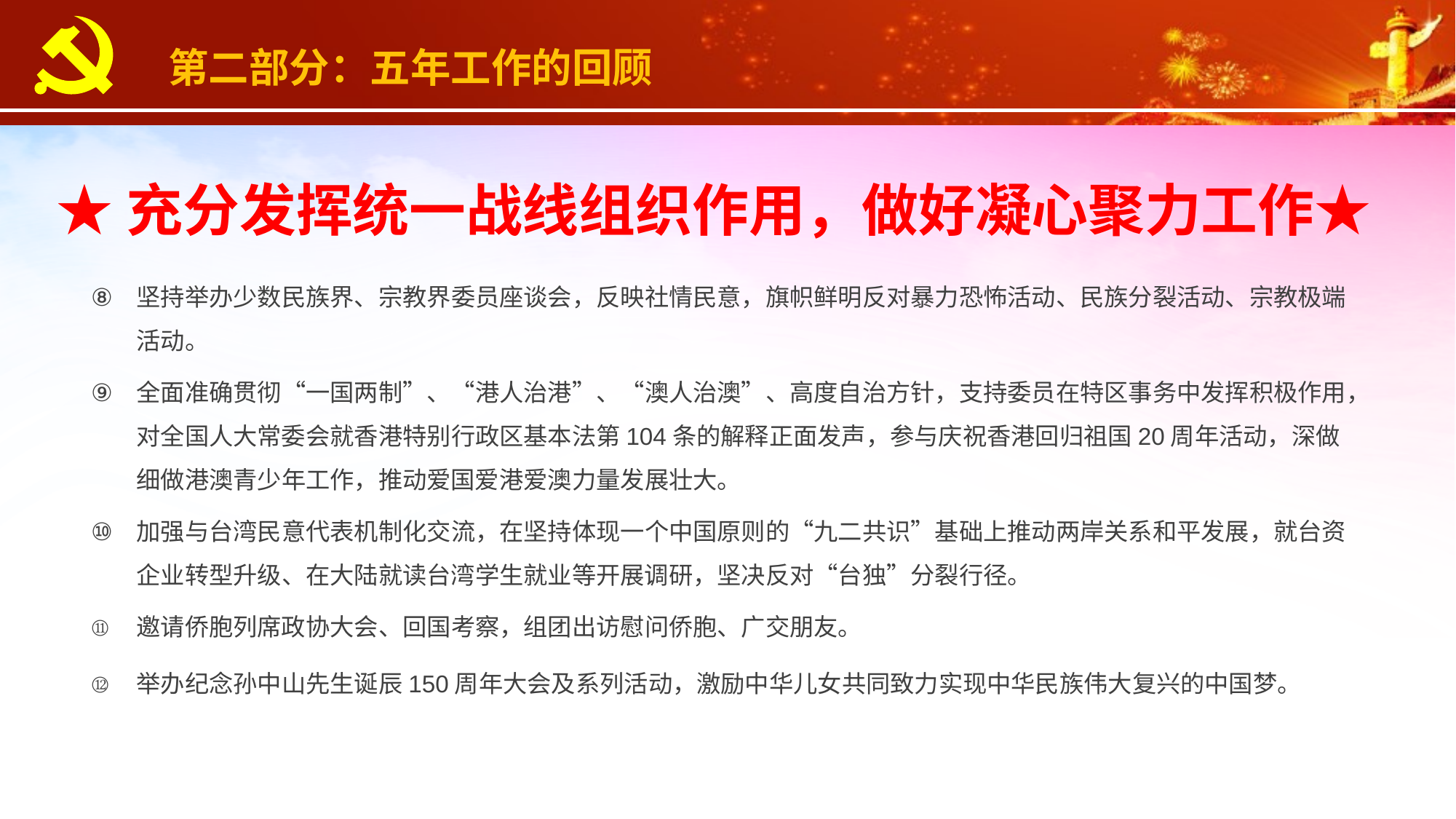

第二部分：五年工作的回顾
★充分发挥统一战线组织作用，做好凝心聚力工作★
坚持举办少数民族界、宗教界委员座谈会，反映社情民意，旗帜鲜明反对暴力恐怖活动、民族分裂活动、宗教极端活动。
全面准确贯彻“一国两制”、“港人治港”、“澳人治澳”、高度自治方针，支持委员在特区事务中发挥积极作用，对全国人大常委会就香港特别行政区基本法第104条的解释正面发声，参与庆祝香港回归祖国20周年活动，深做细做港澳青少年工作，推动爱国爱港爱澳力量发展壮大。
加强与台湾民意代表机制化交流，在坚持体现一个中国原则的“九二共识”基础上推动两岸关系和平发展，就台资企业转型升级、在大陆就读台湾学生就业等开展调研，坚决反对“台独”分裂行径。
邀请侨胞列席政协大会、回国考察，组团出访慰问侨胞、广交朋友。
举办纪念孙中山先生诞辰150周年大会及系列活动，激励中华儿女共同致力实现中华民族伟大复兴的中国梦。